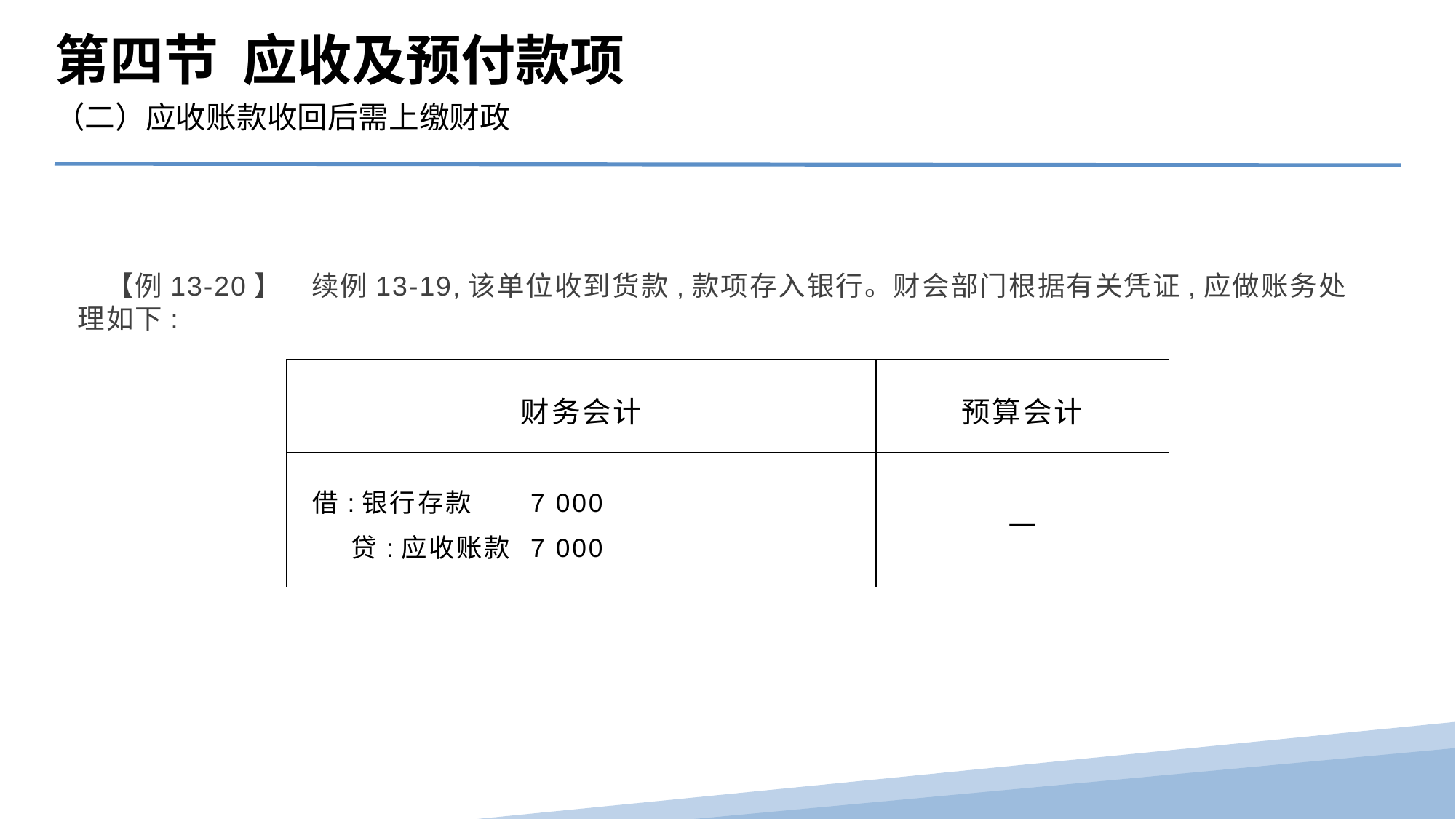

第四节  应收及预付款项
（二）应收账款收回后需上缴财政
　【例13-20】　续例13-19,该单位收到货款,款项存入银行。财会部门根据有关凭证,应做账务处理如下:

| 财务会计 | 预算会计 |
| --- | --- |
| 借:银行存款 7 000 贷:应收账款 7 000 | — |